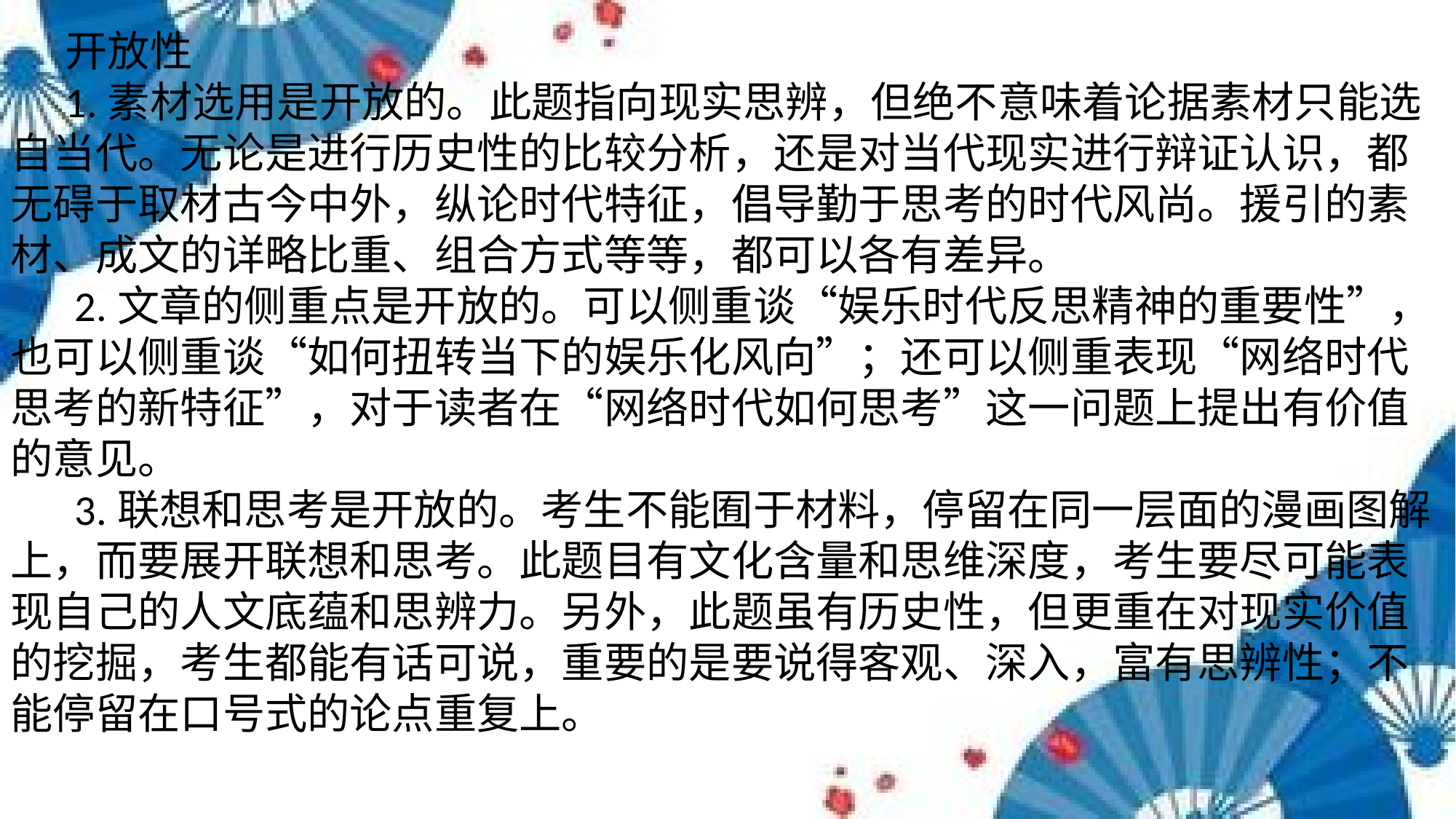

开放性
1.素材选用是开放的。此题指向现实思辨，但绝不意味着论据素材只能选自当代。无论是进行历史性的比较分析，还是对当代现实进行辩证认识，都无碍于取材古今中外，纵论时代特征，倡导勤于思考的时代风尚。援引的素材、成文的详略比重、组合方式等等，都可以各有差异。
 2.文章的侧重点是开放的。可以侧重谈“娱乐时代反思精神的重要性”，也可以侧重谈“如何扭转当下的娱乐化风向”；还可以侧重表现“网络时代思考的新特征”，对于读者在“网络时代如何思考”这一问题上提出有价值的意见。
 3.联想和思考是开放的。考生不能囿于材料，停留在同一层面的漫画图解上，而要展开联想和思考。此题目有文化含量和思维深度，考生要尽可能表现自己的人文底蕴和思辨力。另外，此题虽有历史性，但更重在对现实价值的挖掘，考生都能有话可说，重要的是要说得客观、深入，富有思辨性；不能停留在口号式的论点重复上。